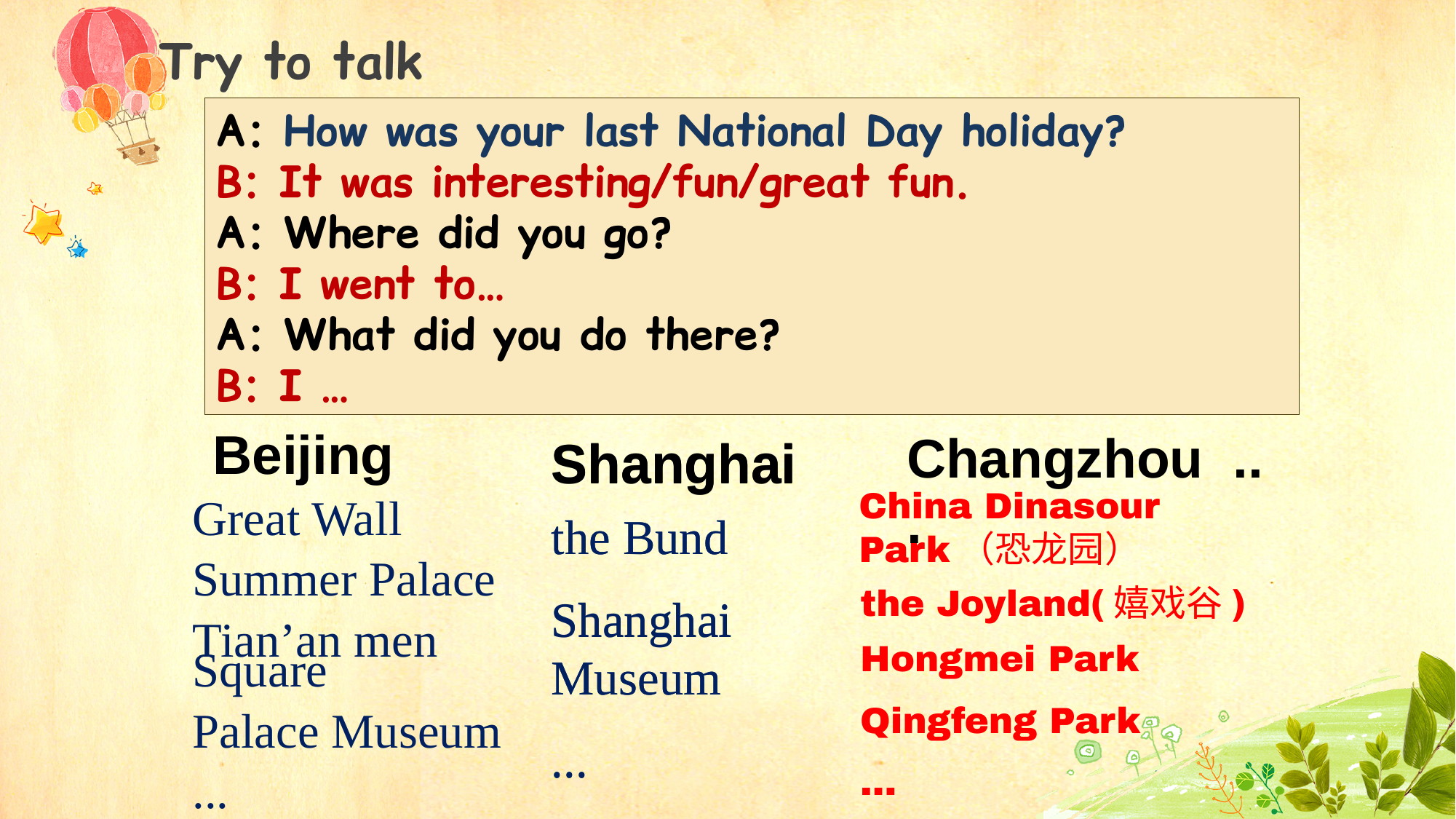

Try to talk
A: How was your last National Day holiday?
B: It was interesting/fun/great fun.
A: Where did you go?
B: I went to…
A: What did you do there?
B: I …
Beijing
Great Wall

Summer Palace

Tian’an men
Square

Palace Museum

...

Changzhou  ...
China Dinasour Park（恐龙园）
the Joyland(嬉戏谷)
Hongmei Park
Qingfeng Park
...
Shanghai
Shanghai
the Bund
Shanghai Museum
...

the Bund
Shanghai Museum
...